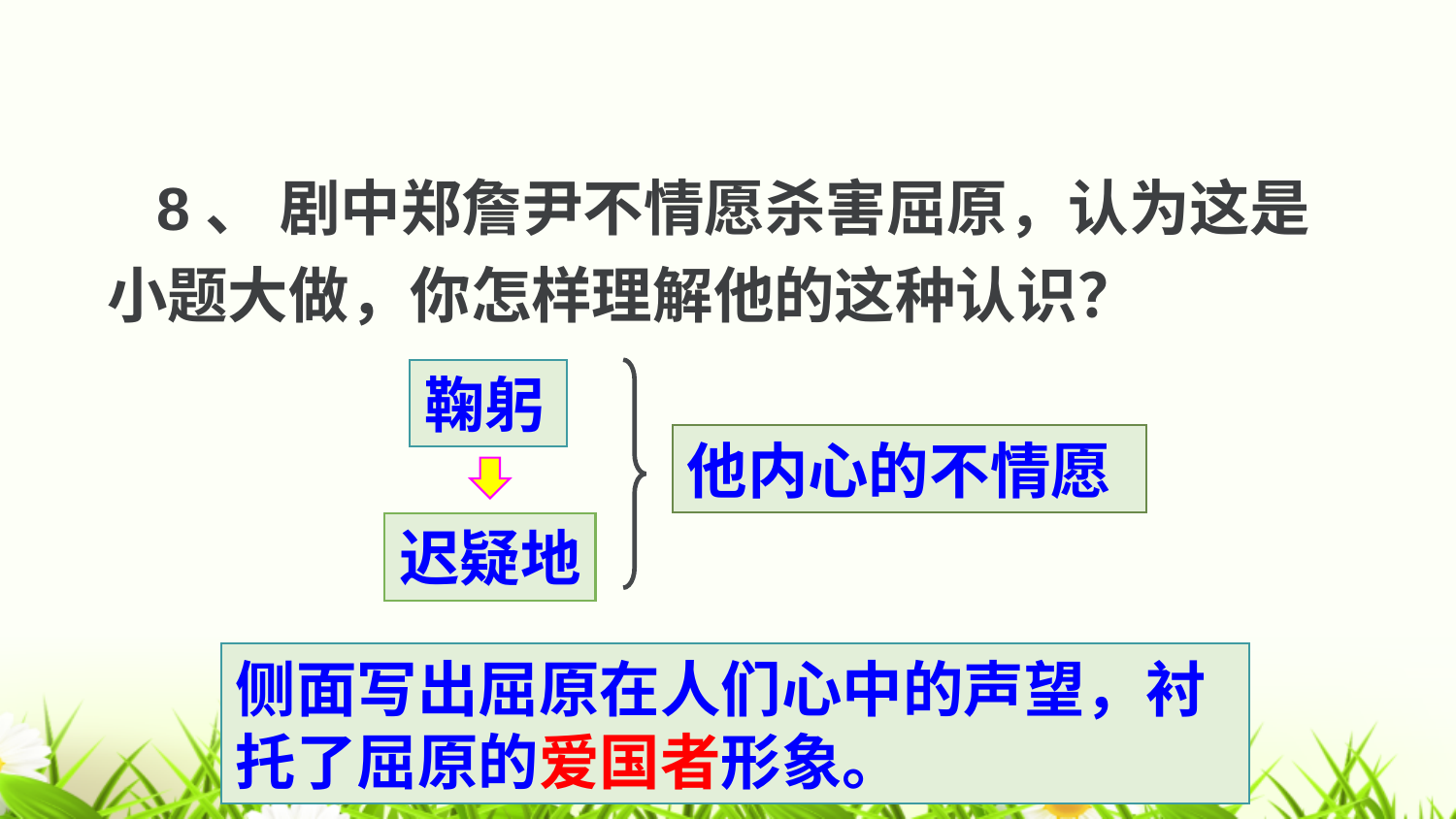

8、 剧中郑詹尹不情愿杀害屈原，认为这是小题大做，你怎样理解他的这种认识？

鞠躬

他内心的不情愿

迟疑地

侧面写出屈原在人们心中的声望，衬托了屈原的爱国者形象。